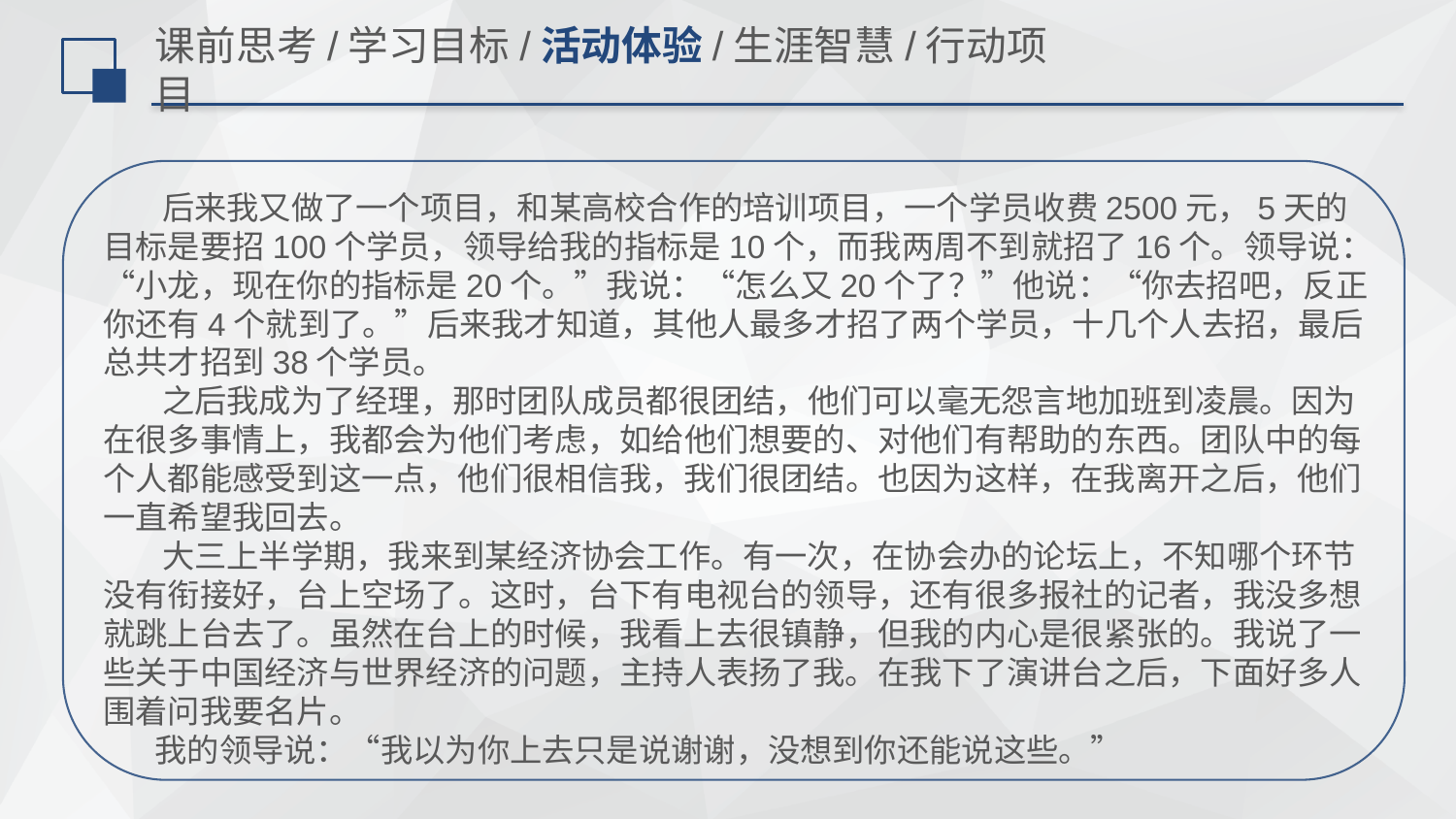

# 课前思考/学习目标/活动体验/生涯智慧/行动项目

       后来我又做了一个项目，和某高校合作的培训项目，一个学员收费2500元，5天的目标是要招100个学员，领导给我的指标是10个，而我两周不到就招了16个。领导说：“小龙，现在你的指标是20个。”我说：“怎么又20个了？”他说：“你去招吧，反正你还有4个就到了。”后来我才知道，其他人最多才招了两个学员，十几个人去招，最后总共才招到38个学员。
       之后我成为了经理，那时团队成员都很团结，他们可以毫无怨言地加班到凌晨。因为在很多事情上，我都会为他们考虑，如给他们想要的、对他们有帮助的东西。团队中的每个人都能感受到这一点，他们很相信我，我们很团结。也因为这样，在我离开之后，他们一直希望我回去。
       大三上半学期，我来到某经济协会工作。有一次，在协会办的论坛上，不知哪个环节没有衔接好，台上空场了。这时，台下有电视台的领导，还有很多报社的记者，我没多想就跳上台去了。虽然在台上的时候，我看上去很镇静，但我的内心是很紧张的。我说了一些关于中国经济与世界经济的问题，主持人表扬了我。在我下了演讲台之后，下面好多人围着问我要名片。
      我的领导说：“我以为你上去只是说谢谢，没想到你还能说这些。”